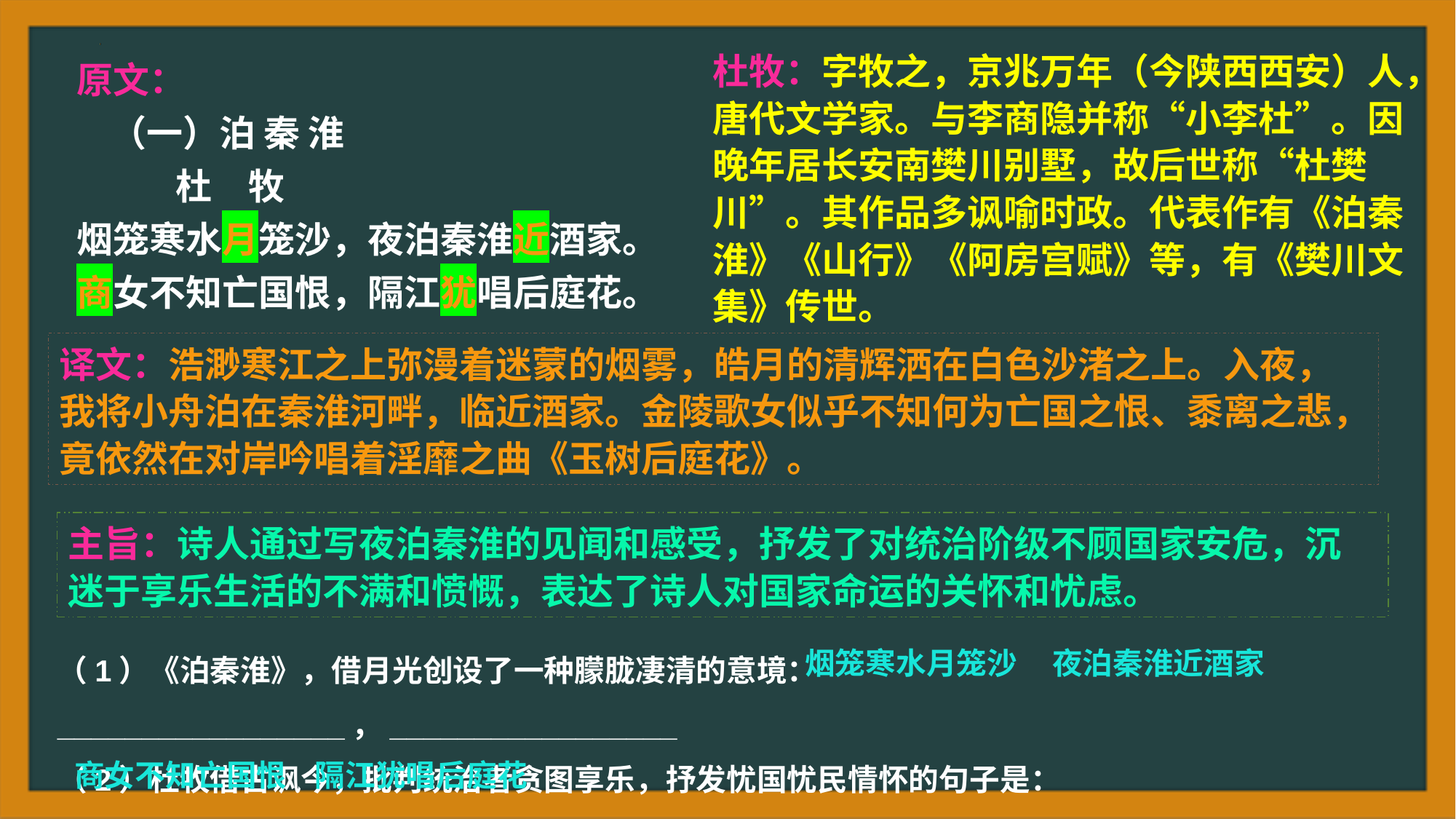

杜牧：字牧之，京兆万年（今陕西西安）人，唐代文学家。与李商隐并称“小李杜”。因晚年居长安南樊川别墅，故后世称“杜樊川”。其作品多讽喻时政。代表作有《泊秦淮》《山行》《阿房宫赋》等，有《樊川文集》传世。
原文：
   （一）泊 秦 淮
           杜　牧
烟笼寒水月笼沙，夜泊秦淮近酒家。
商女不知亡国恨，隔江犹唱后庭花。
译文：浩渺寒江之上弥漫着迷蒙的烟雾，皓月的清辉洒在白色沙渚之上。入夜，我将小舟泊在秦淮河畔，临近酒家。金陵歌女似乎不知何为亡国之恨、黍离之悲，竟依然在对岸吟唱着淫靡之曲《玉树后庭花》。
主旨：诗人通过写夜泊秦淮的见闻和感受，抒发了对统治阶级不顾国家安危，沉迷于享乐生活的不满和愤慨，表达了诗人对国家命运的关怀和忧虑。
（1）《泊秦淮》，借月光创设了一种朦胧凄清的意境：_________________，_________________
（2）杜牧借古讽今，批判统治者贪图享乐，抒发忧国忧民情怀的句子是：
_________________，_________________。
烟笼寒水月笼沙     夜泊秦淮近酒家
商女不知亡国恨    隔江犹唱后庭花